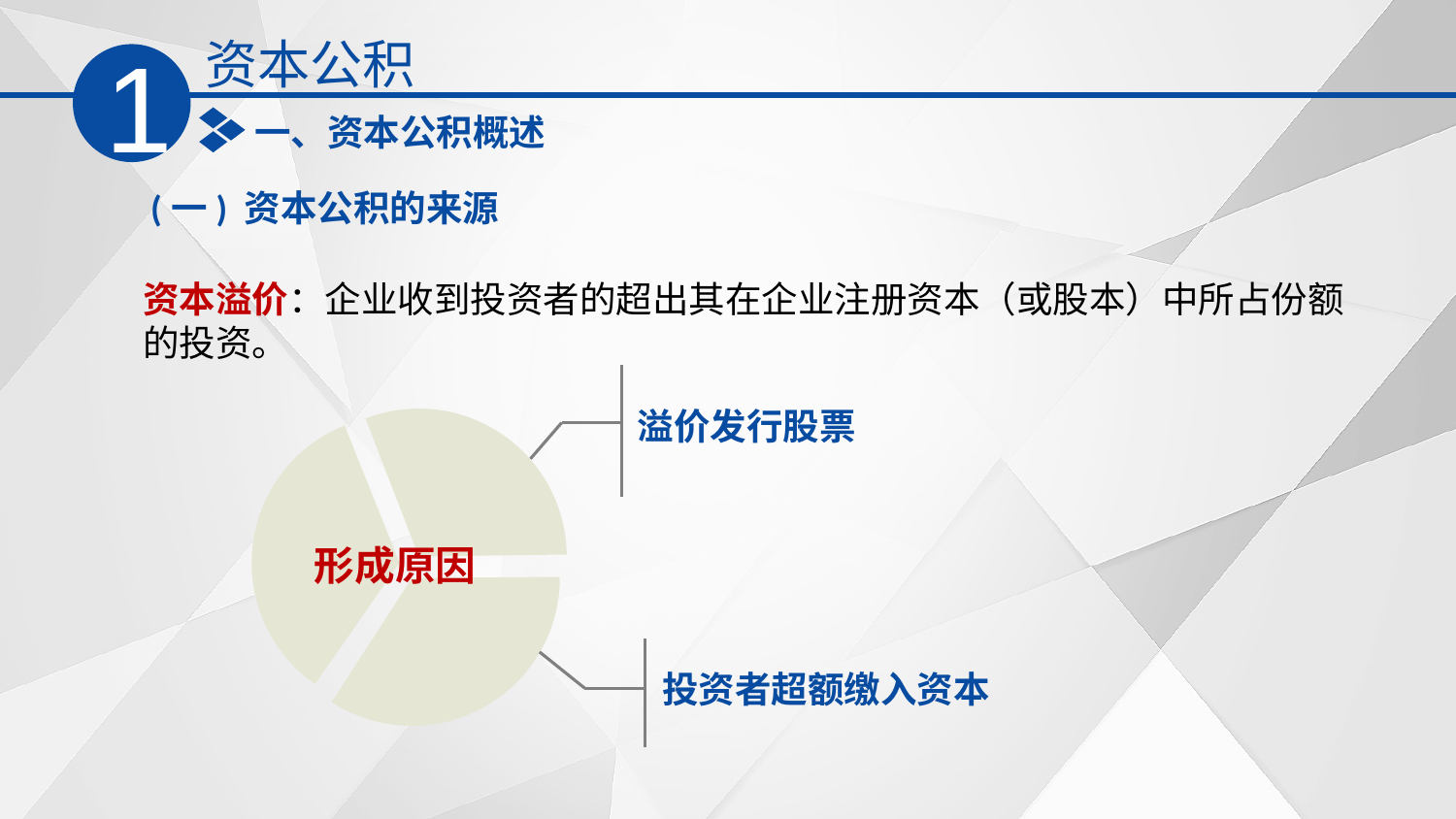

资本公积
1

一、资本公积概述

(一) 资本公积的来源
资本溢价：企业收到投资者的超出其在企业注册资本（或股本）中所占份额的投资。
溢价发行股票

形成原因
投资者超额缴入资本